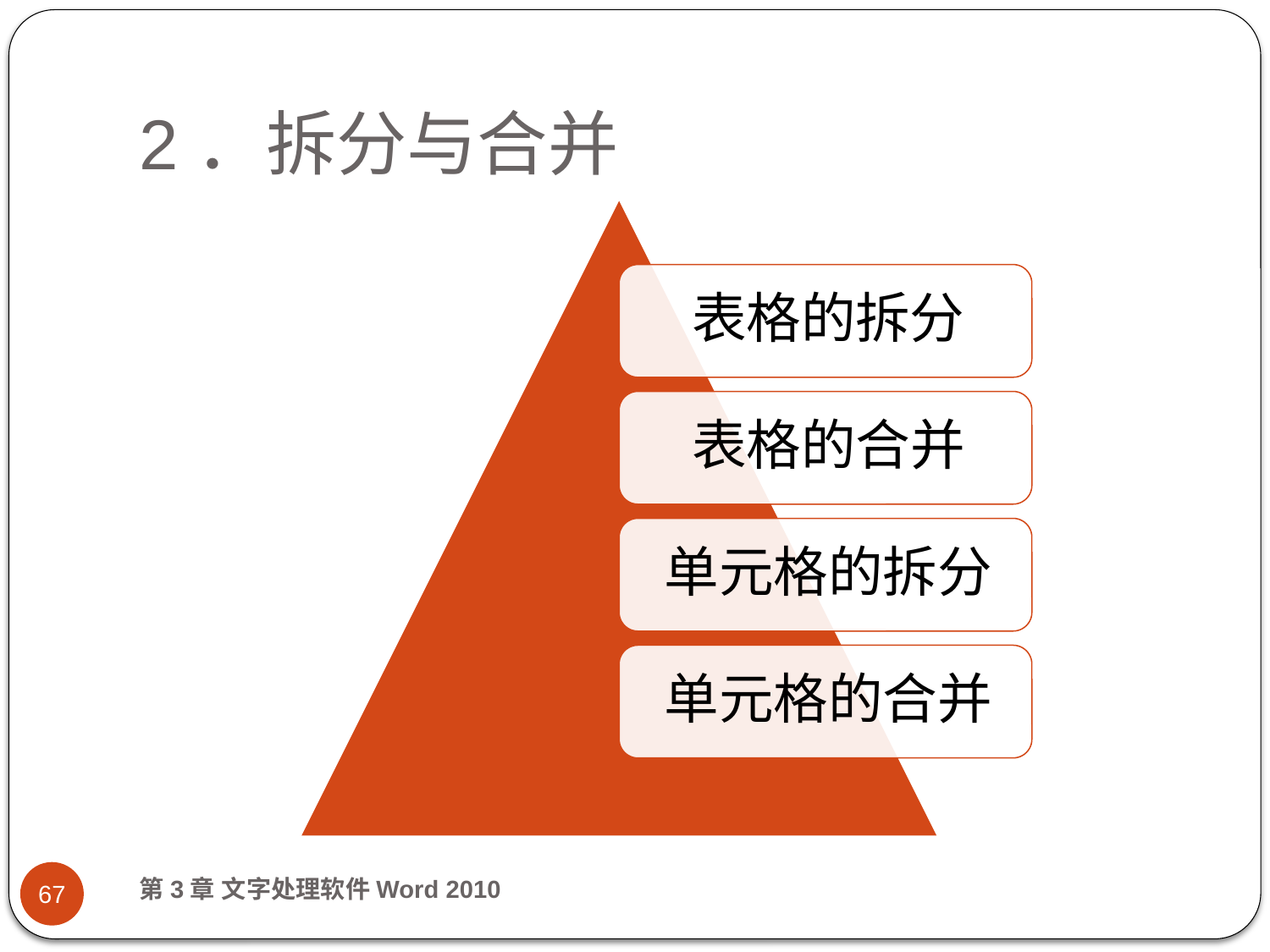

# 2．拆分与合并
表格的拆分
表格的合并
单元格的拆分
单元格的合并
第3章 文字处理软件Word 2010
67